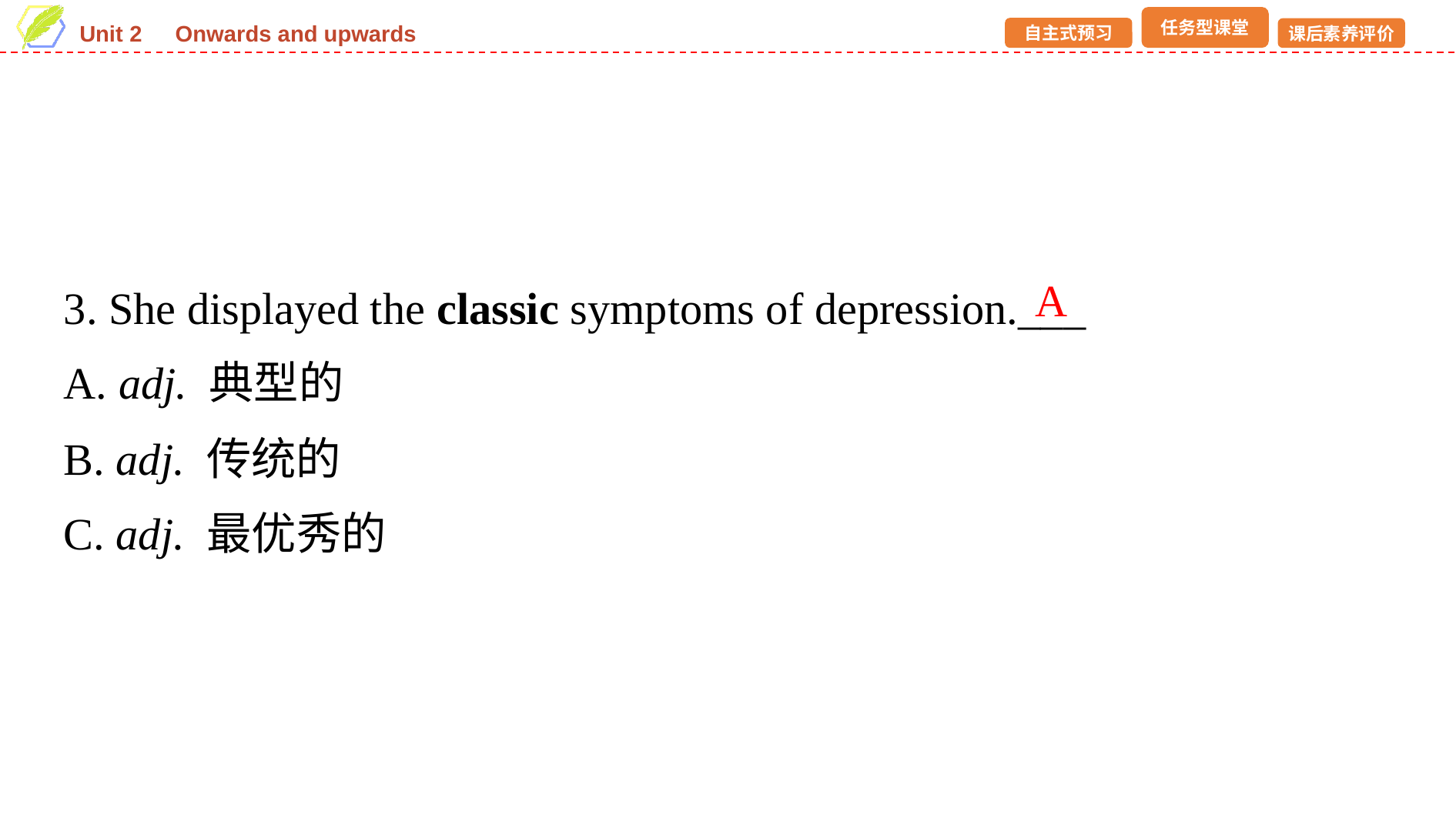

3. She displayed the classic symptoms of depression.___
A. adj. 典型的
B. adj. 传统的
C. adj. 最优秀的
A